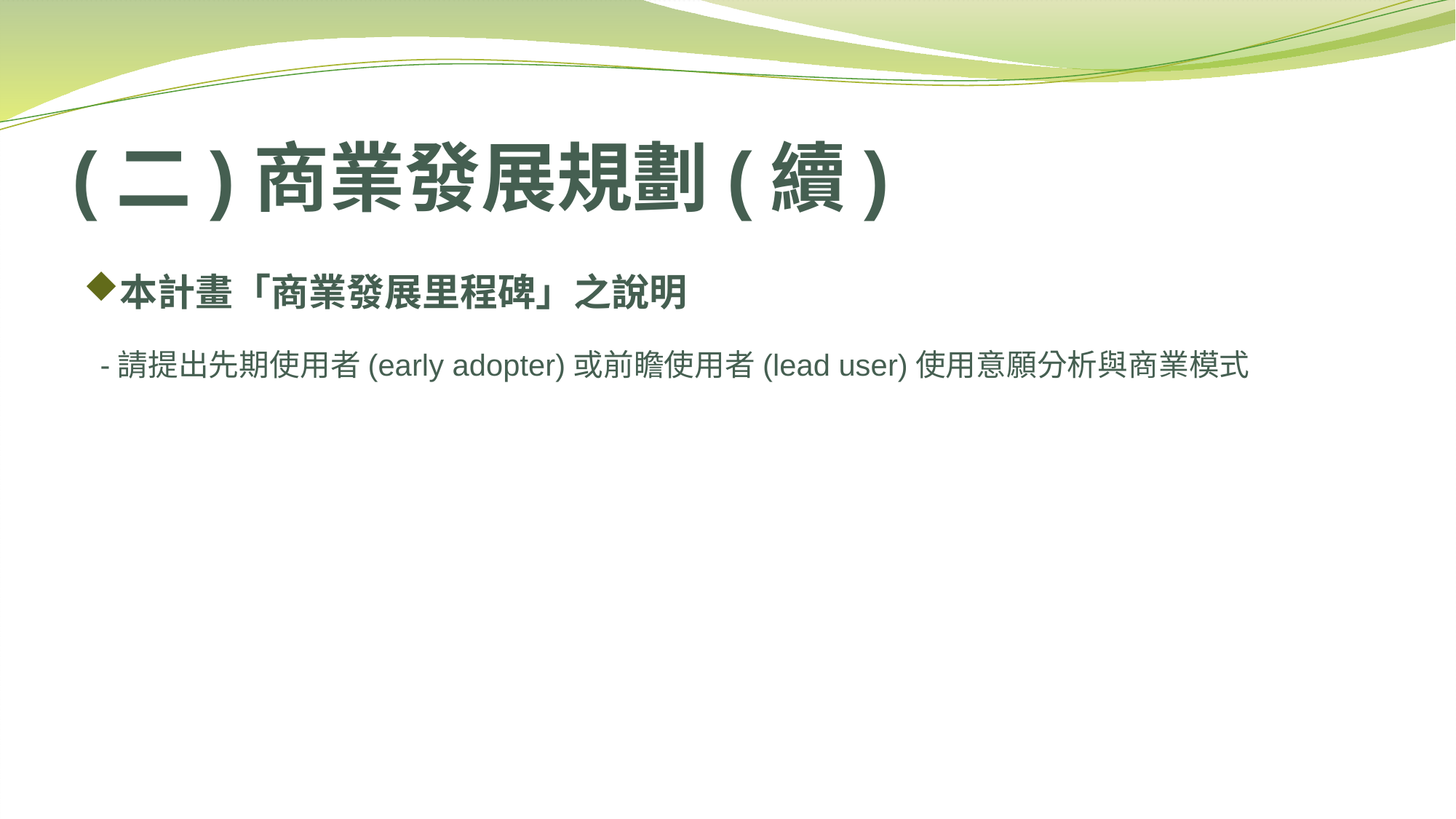

# (二)商業發展規劃(續)
本計畫「商業發展里程碑」之說明
  -請提出先期使用者(early adopter)或前瞻使用者(lead user)使用意願分析與商業模式